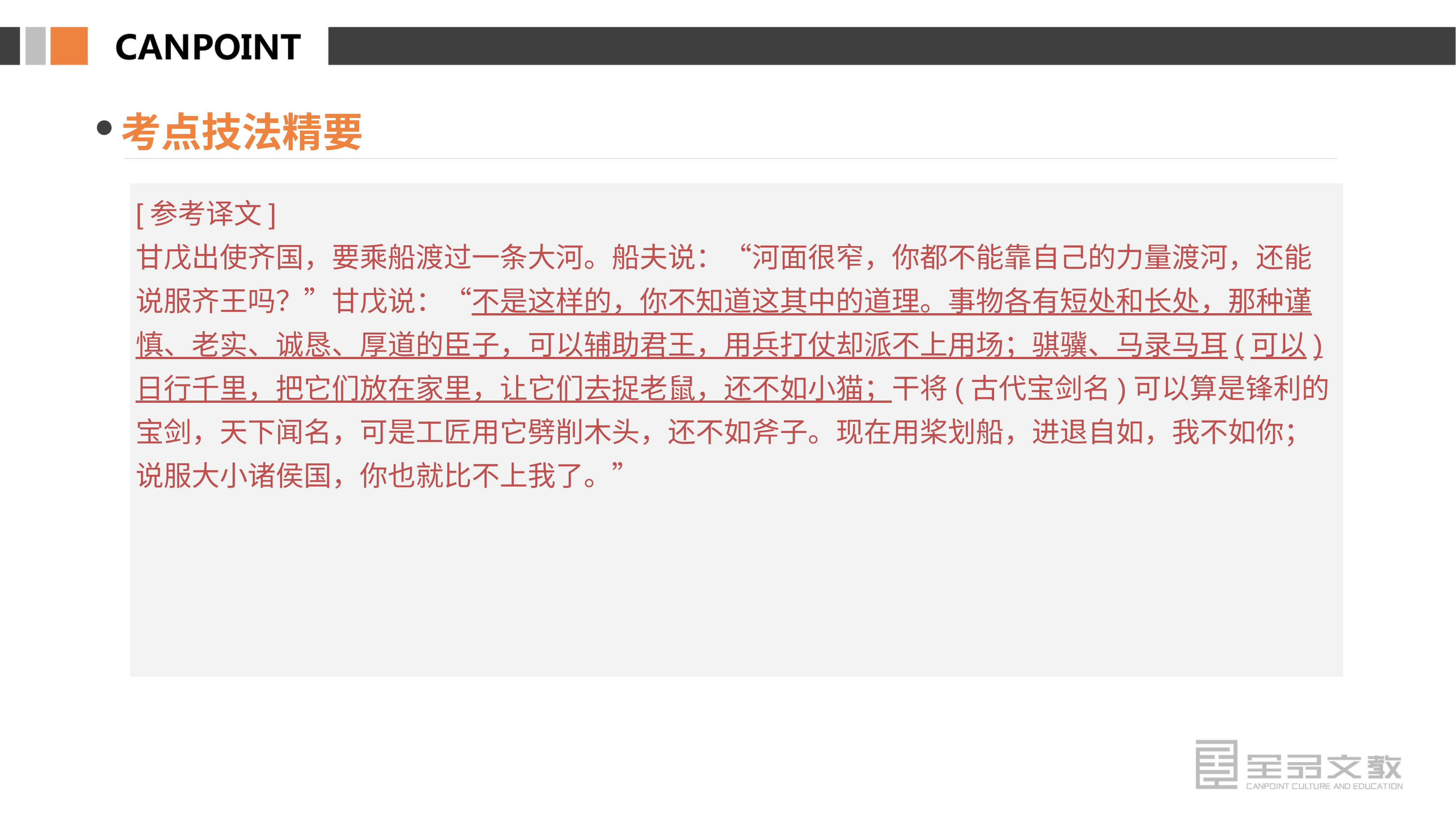

考点技法精要

[参考译文]
甘戊出使齐国，要乘船渡过一条大河。船夫说：“河面很窄，你都不能靠自己的力量渡河，还能说服齐王吗？”甘戊说：“不是这样的，你不知道这其中的道理。事物各有短处和长处，那种谨慎、老实、诚恳、厚道的臣子，可以辅助君王，用兵打仗却派不上用场；骐骥、马录马耳(可以)日行千里，把它们放在家里，让它们去捉老鼠，还不如小猫；干将(古代宝剑名)可以算是锋利的宝剑，天下闻名，可是工匠用它劈削木头，还不如斧子。现在用桨划船，进退自如，我不如你；说服大小诸侯国，你也就比不上我了。”